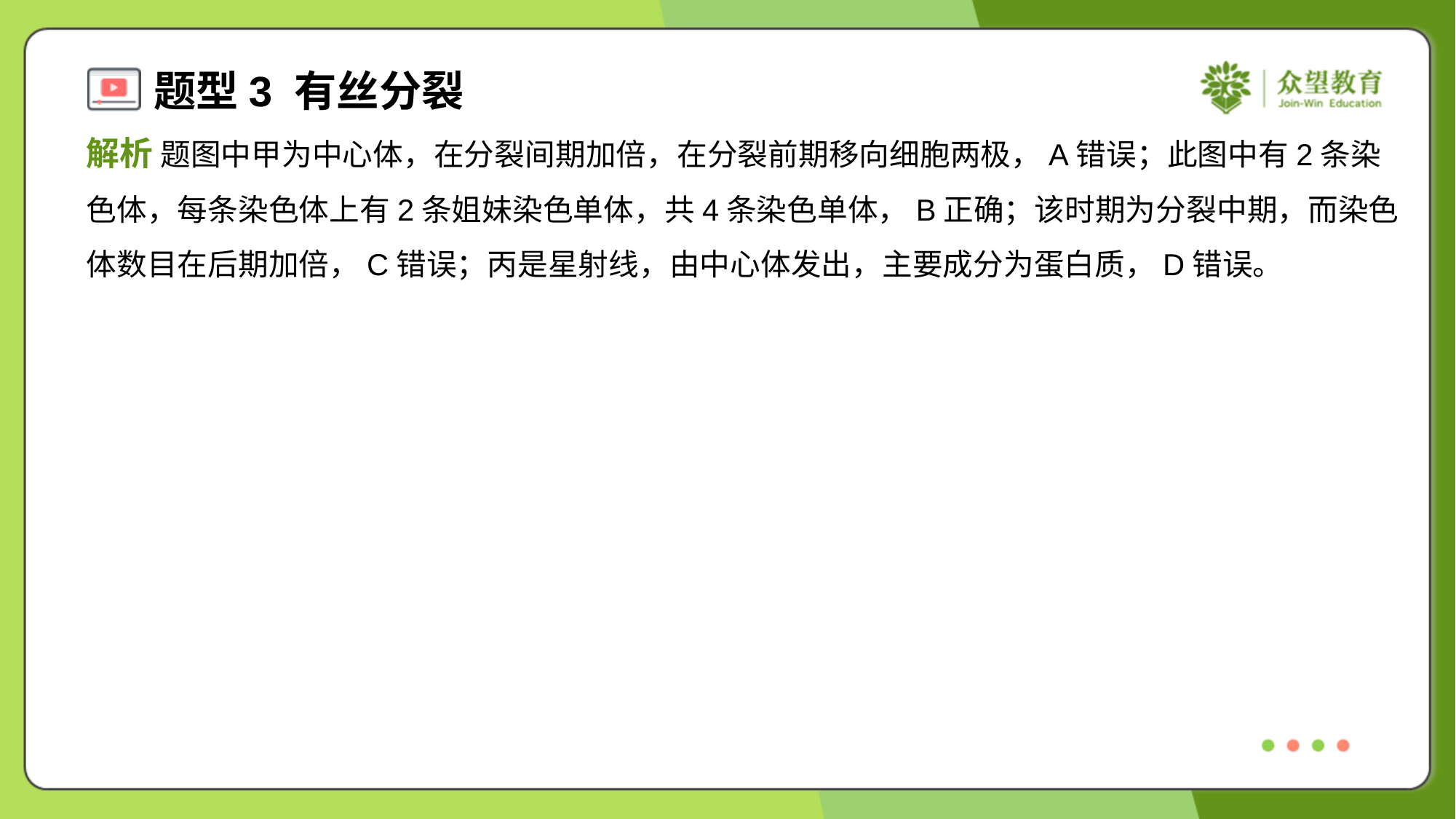

解析 题图中甲为中心体，在分裂间期加倍，在分裂前期移向细胞两极，A错误；此图中有2条染
色体，每条染色体上有2条姐妹染色单体，共4条染色单体，B正确；该时期为分裂中期，而染色
体数目在后期加倍，C错误；丙是星射线，由中心体发出，主要成分为蛋白质，D错误。